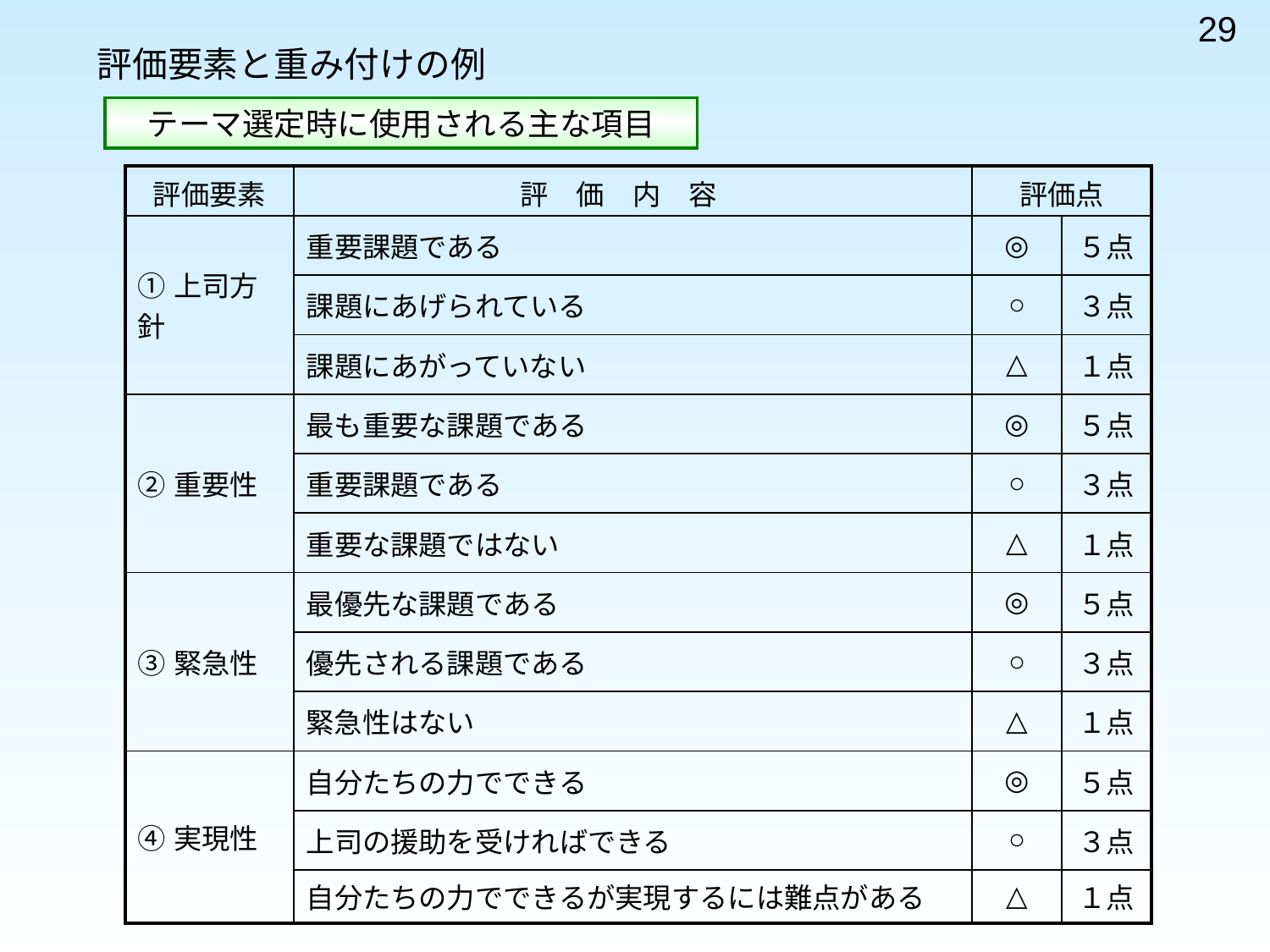

29
評価要素と重み付けの例
テーマ選定時に使用される主な項目
| 評価要素 | 評　価　内　容 | 評価点 |  |
| --- | --- | --- | --- |
| ①上司方針 | 重要課題である | ◎ | ５点 |
|  | 課題にあげられている | ○ | ３点 |
|  | 課題にあがっていない | △ | １点 |
| ②重要性 | 最も重要な課題である | ◎ | ５点 |
|  | 重要課題である | ○ | ３点 |
|  | 重要な課題ではない | △ | １点 |
| ③緊急性 | 最優先な課題である | ◎ | ５点 |
|  | 優先される課題である | ○ | ３点 |
|  | 緊急性はない | △ | １点 |
| ④実現性 | 自分たちの力でできる | ◎ | ５点 |
|  | 上司の援助を受ければできる | ○ | ３点 |
|  | 自分たちの力でできるが実現するには難点がある | △ | １点 |